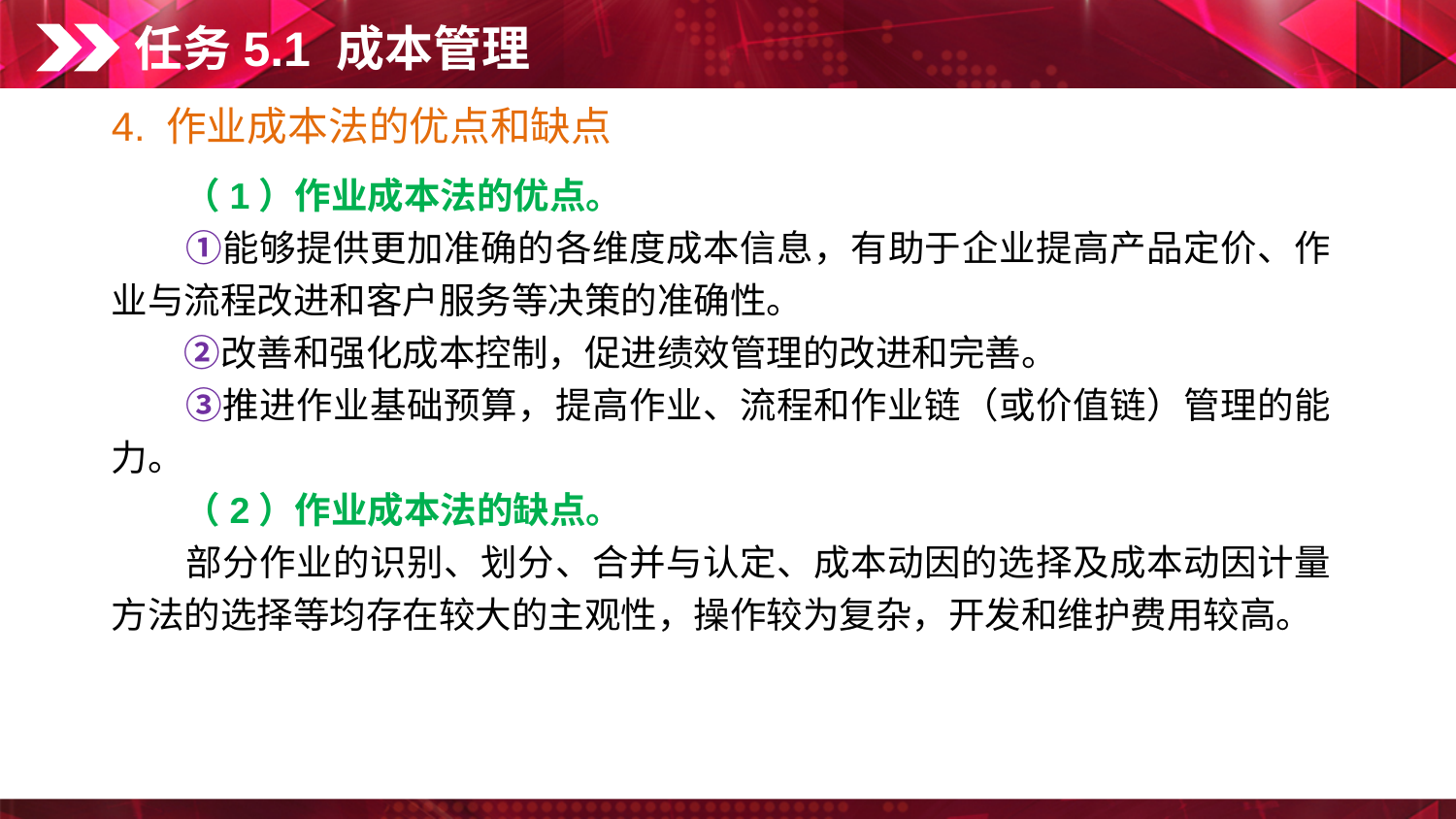

任务5.1 成本管理

4. 作业成本法的优点和缺点
　　（1）作业成本法的优点。
　　①能够提供更加准确的各维度成本信息，有助于企业提高产品定价、作业与流程改进和客户服务等决策的准确性。
　　②改善和强化成本控制，促进绩效管理的改进和完善。
　　③推进作业基础预算，提高作业、流程和作业链（或价值链）管理的能力。
　　（2）作业成本法的缺点。
　　部分作业的识别、划分、合并与认定、成本动因的选择及成本动因计量方法的选择等均存在较大的主观性，操作较为复杂，开发和维护费用较高。